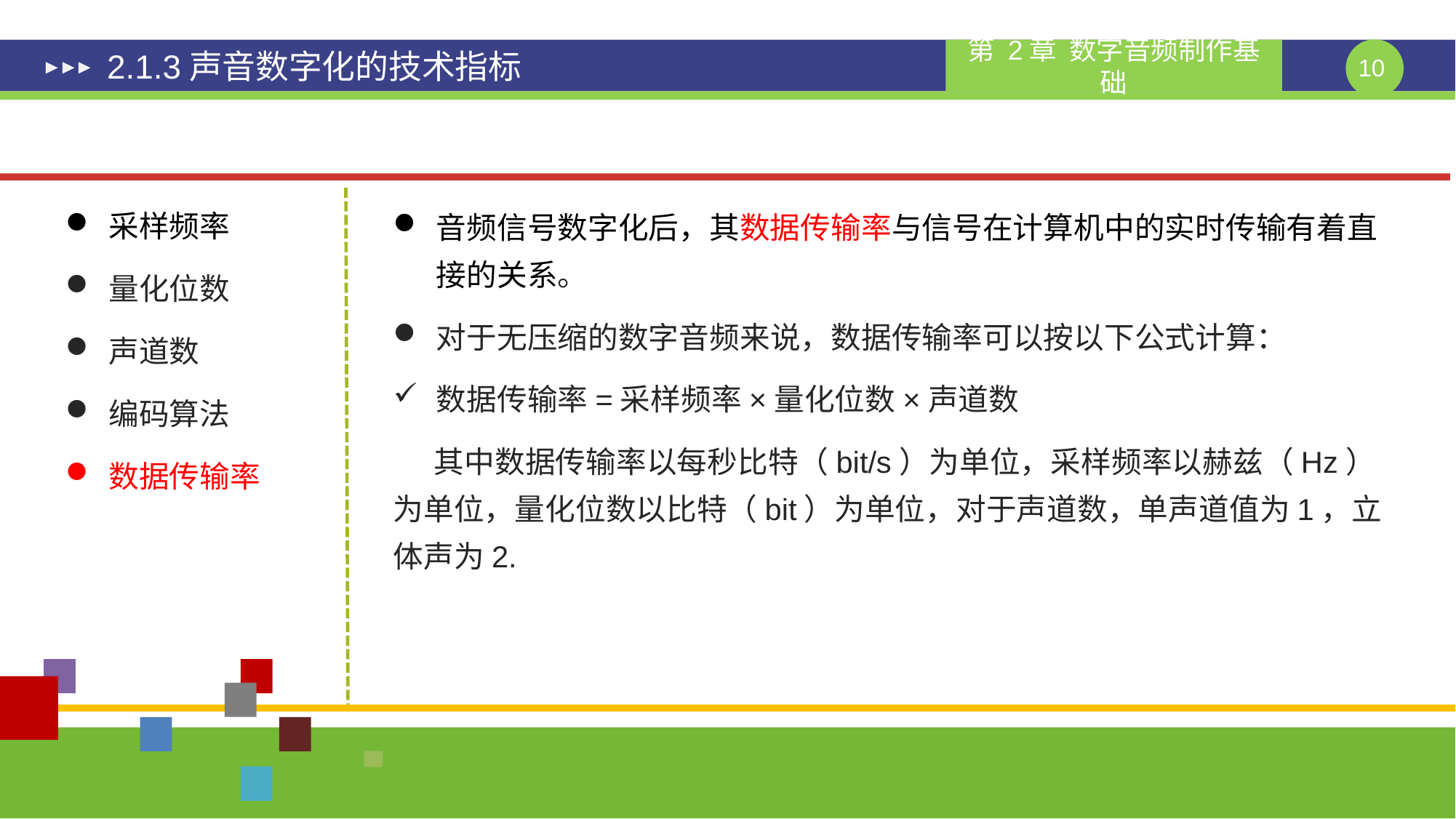

# 2.1.3声音数字化的技术指标

采样频率
量化位数
声道数
编码算法
数据传输率

音频信号数字化后，其数据传输率与信号在计算机中的实时传输有着直接的关系。
对于无压缩的数字音频来说，数据传输率可以按以下公式计算：
数据传输率=采样频率×量化位数×声道数
     其中数据传输率以每秒比特（bit/s）为单位，采样频率以赫兹（Hz）为单位，量化位数以比特（bit）为单位，对于声道数，单声道值为1，立体声为2.